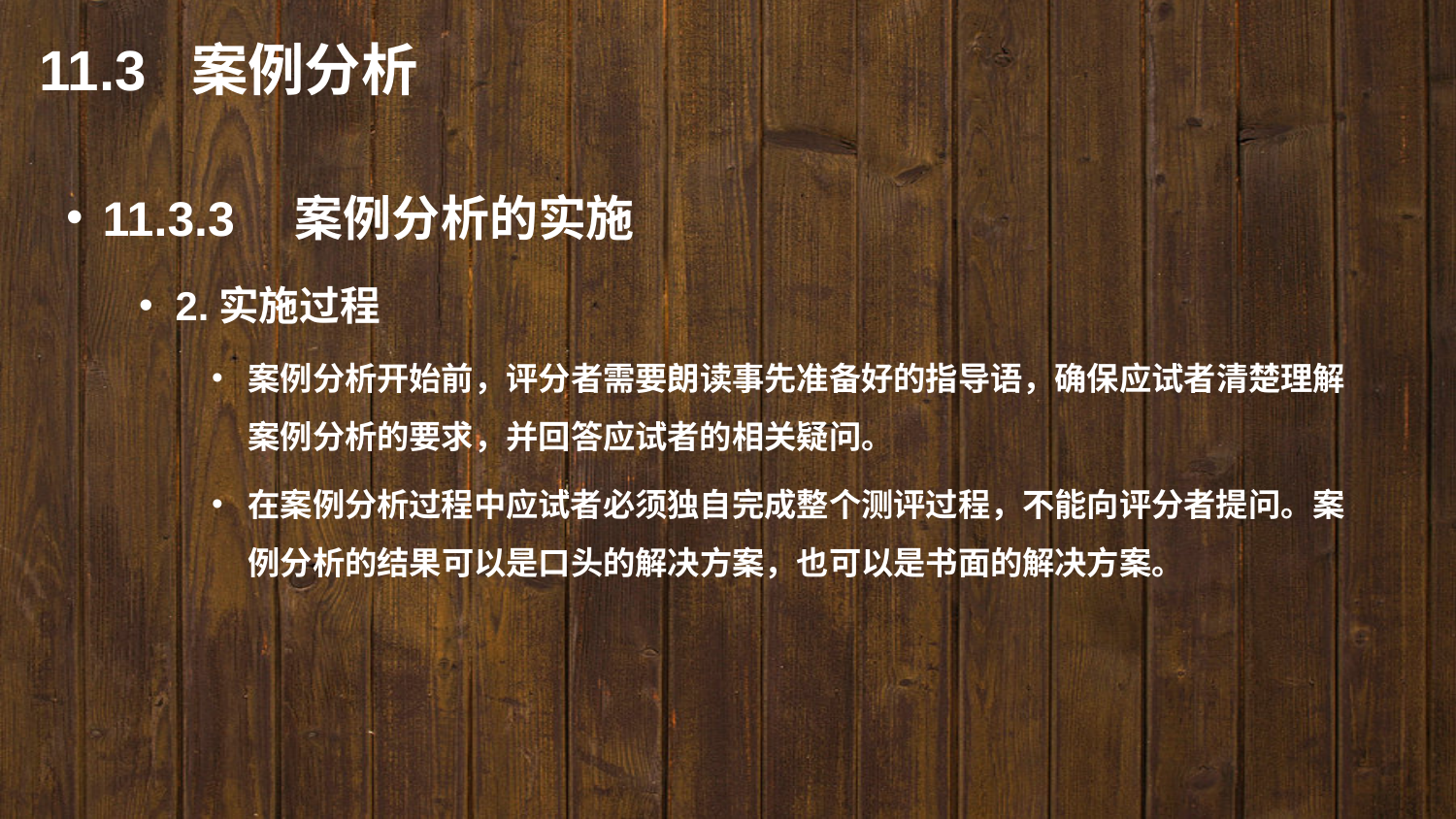

11.3  案例分析
11.3.3　案例分析的实施
2.实施过程
案例分析开始前，评分者需要朗读事先准备好的指导语，确保应试者清楚理解案例分析的要求，并回答应试者的相关疑问。
在案例分析过程中应试者必须独自完成整个测评过程，不能向评分者提问。案例分析的结果可以是口头的解决方案，也可以是书面的解决方案。